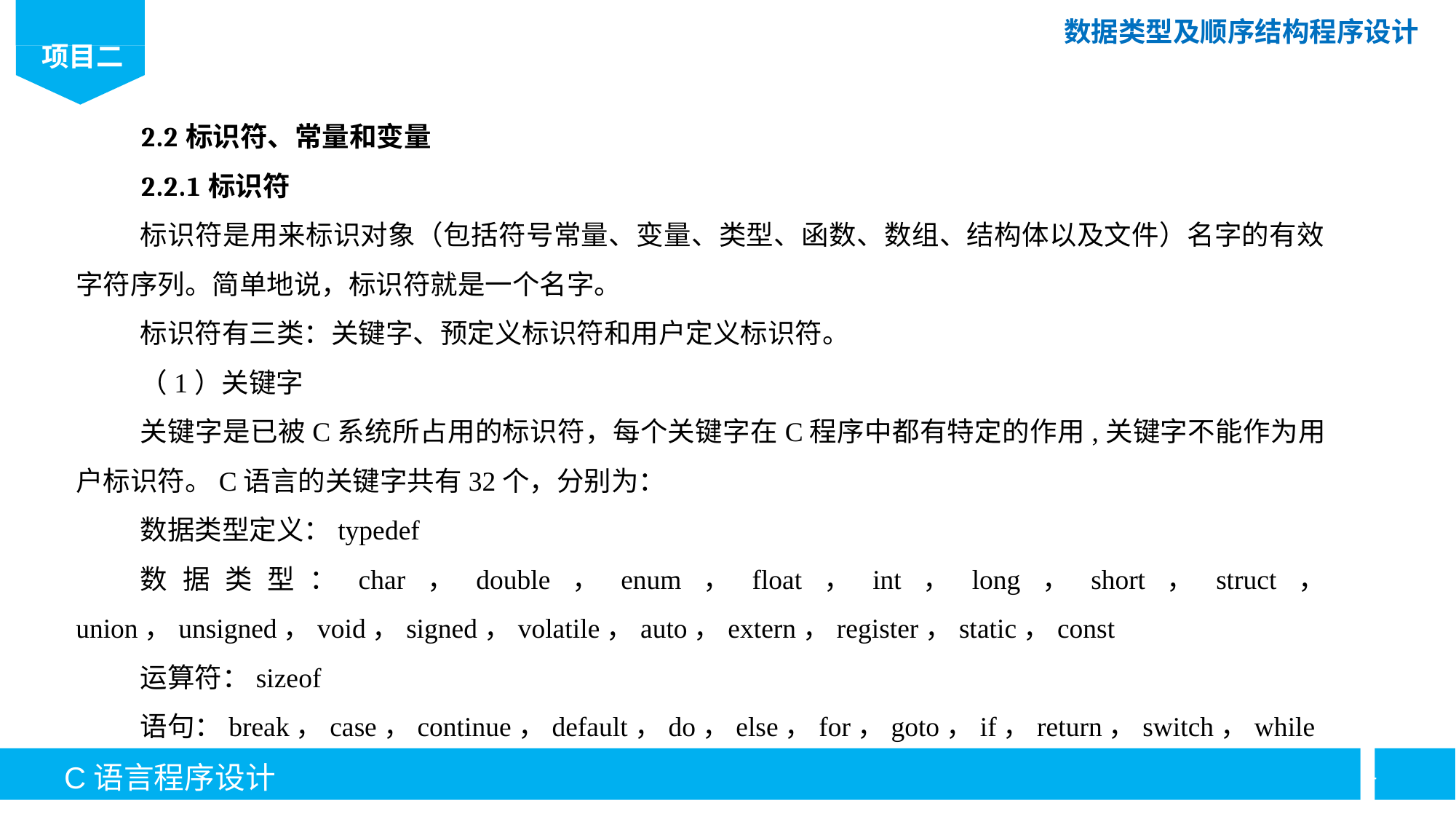

2.2标识符、常量和变量
2.2.1标识符
标识符是用来标识对象（包括符号常量、变量、类型、函数、数组、结构体以及文件）名字的有效字符序列。简单地说，标识符就是一个名字。
标识符有三类：关键字、预定义标识符和用户定义标识符。
（1）关键字
关键字是已被C系统所占用的标识符，每个关键字在C程序中都有特定的作用,关键字不能作为用户标识符。C语言的关键字共有32个，分别为：
数据类型定义：typedef
数据类型：char，double，enum，float，int，long，short，struct， union，unsigned，void，signed，volatile，auto，extern，register，static，const
运算符：sizeof
语句：break，case，continue，default，do，else，for，goto，if，return，switch，while